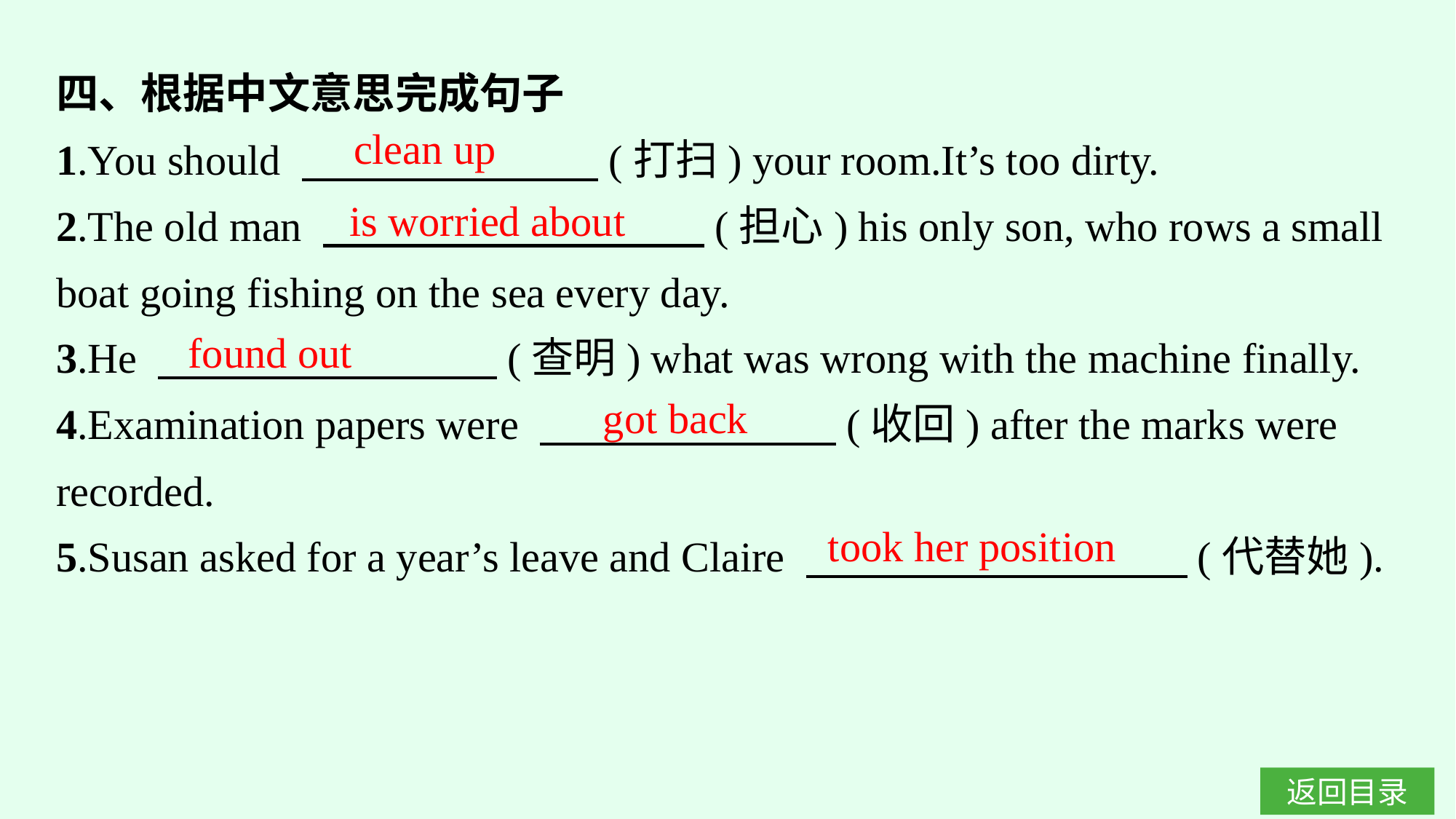

四、根据中文意思完成句子
1.You should 　　　　　　　(打扫) your room.It’s too dirty.
2.The old man 　　　　　　　　　(担心) his only son, who rows a small boat going fishing on the sea every day.
3.He 　　　　　　　　(查明) what was wrong with the machine finally.
4.Examination papers were 　　　　　　　(收回) after the marks were recorded.
5.Susan asked for a year’s leave and Claire 　　　　　　　　　(代替她).
clean up
is worried about
found out
got back
took her position